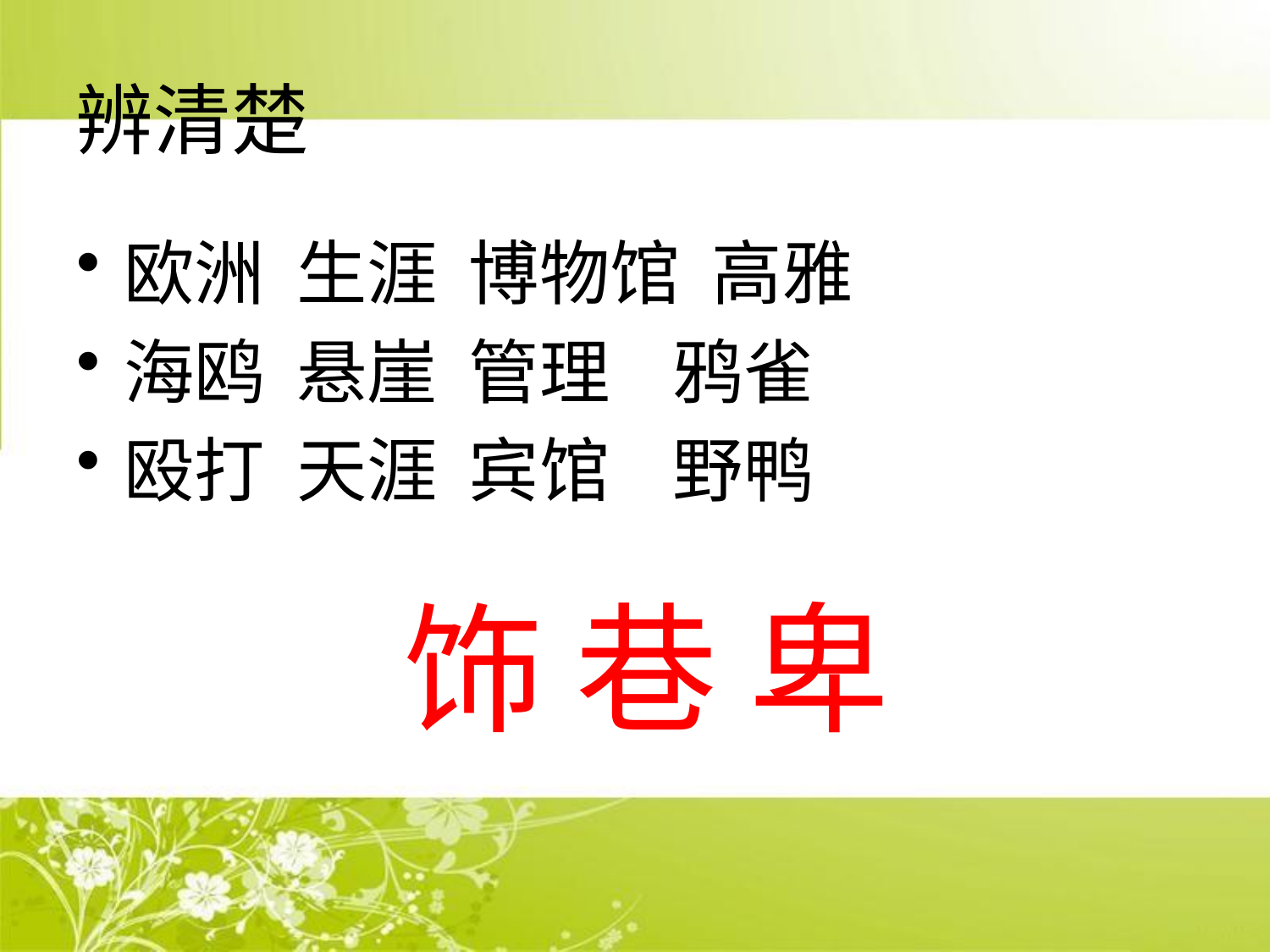

辨清楚
欧洲  生涯  博物馆  高雅
海鸥  悬崖  管理    鸦雀
殴打  天涯  宾馆    野鸭
# 饰 巷 卑